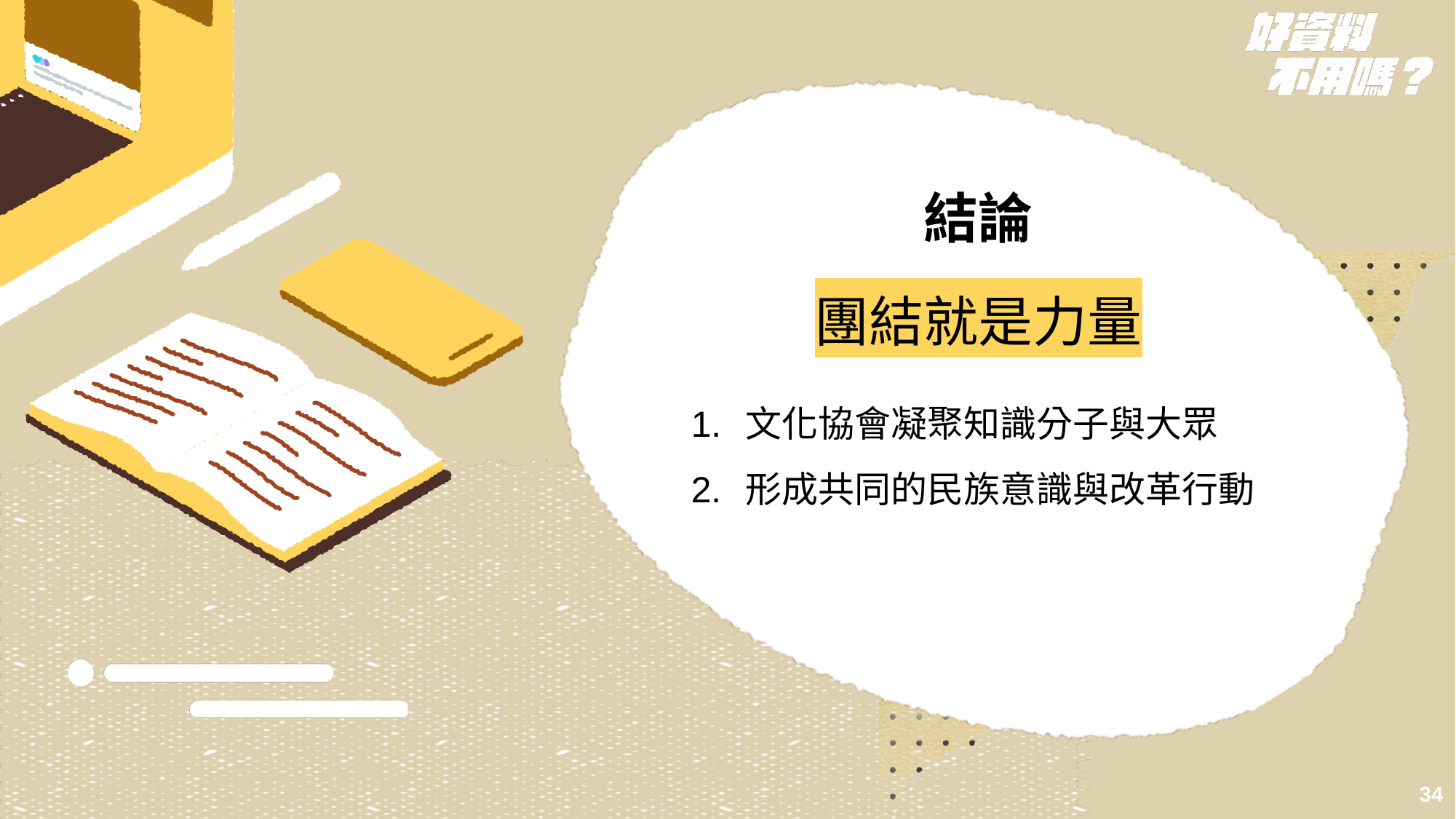

結論
團結就是力量
文化協會凝聚知識分子與大眾
形成共同的民族意識與改革行動